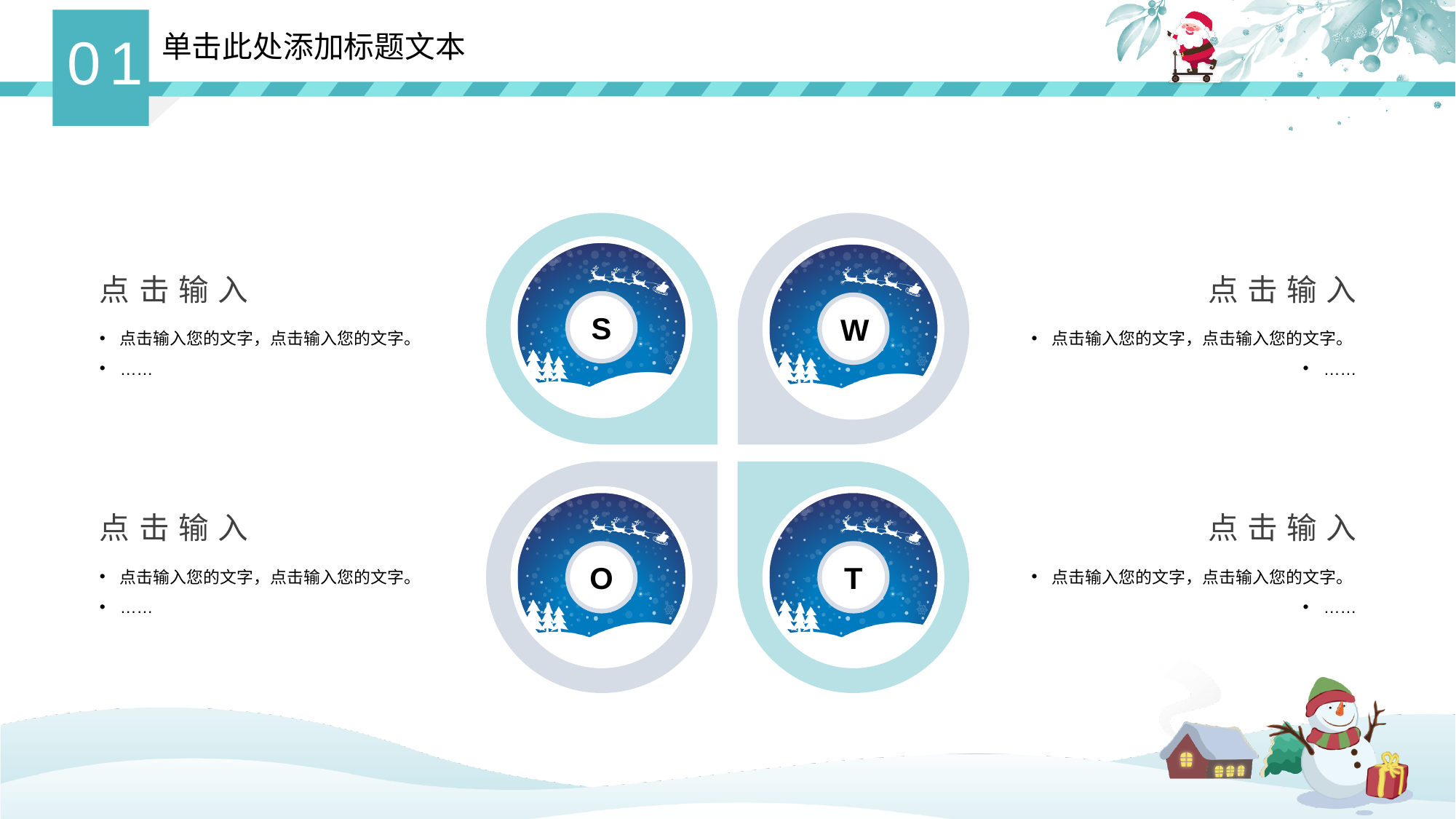

01
单击此处添加标题文本

S

W
点击输入
点击输入
点击输入您的文字，点击输入您的文字。
……
点击输入您的文字，点击输入您的文字。
……

O

T
点击输入
点击输入
点击输入您的文字，点击输入您的文字。
……
点击输入您的文字，点击输入您的文字。
……